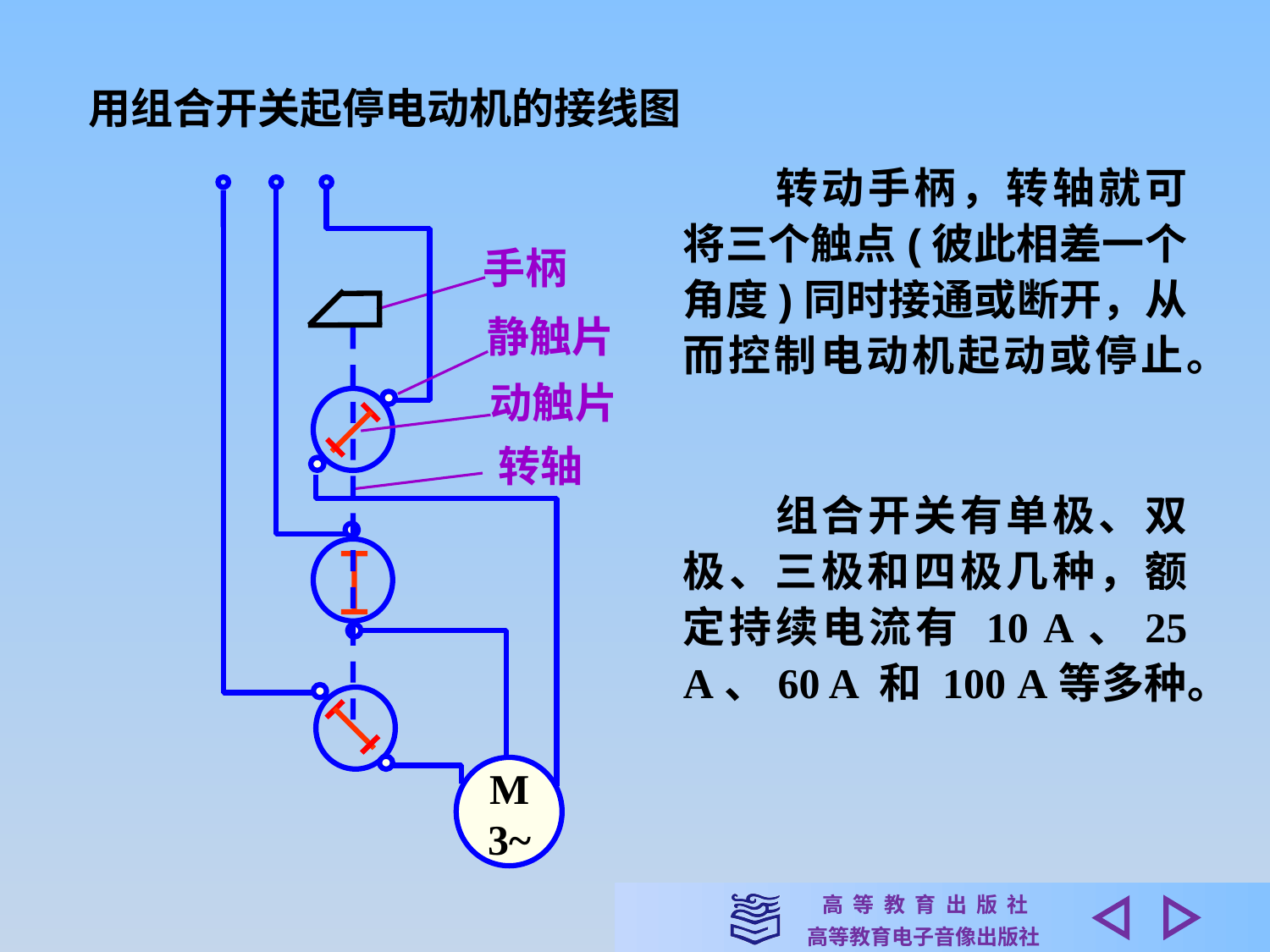

用组合开关起停电动机的接线图

手柄

静触片

动触片

转轴

M
3~

　　转动手柄，转轴就可将三个触点(彼此相差一个角度)同时接通或断开，从而控制电动机起动或停止。
　　组合开关有单极、双极、三极和四极几种，额定持续电流有 10 A、25 A、60 A 和 100 A等多种。